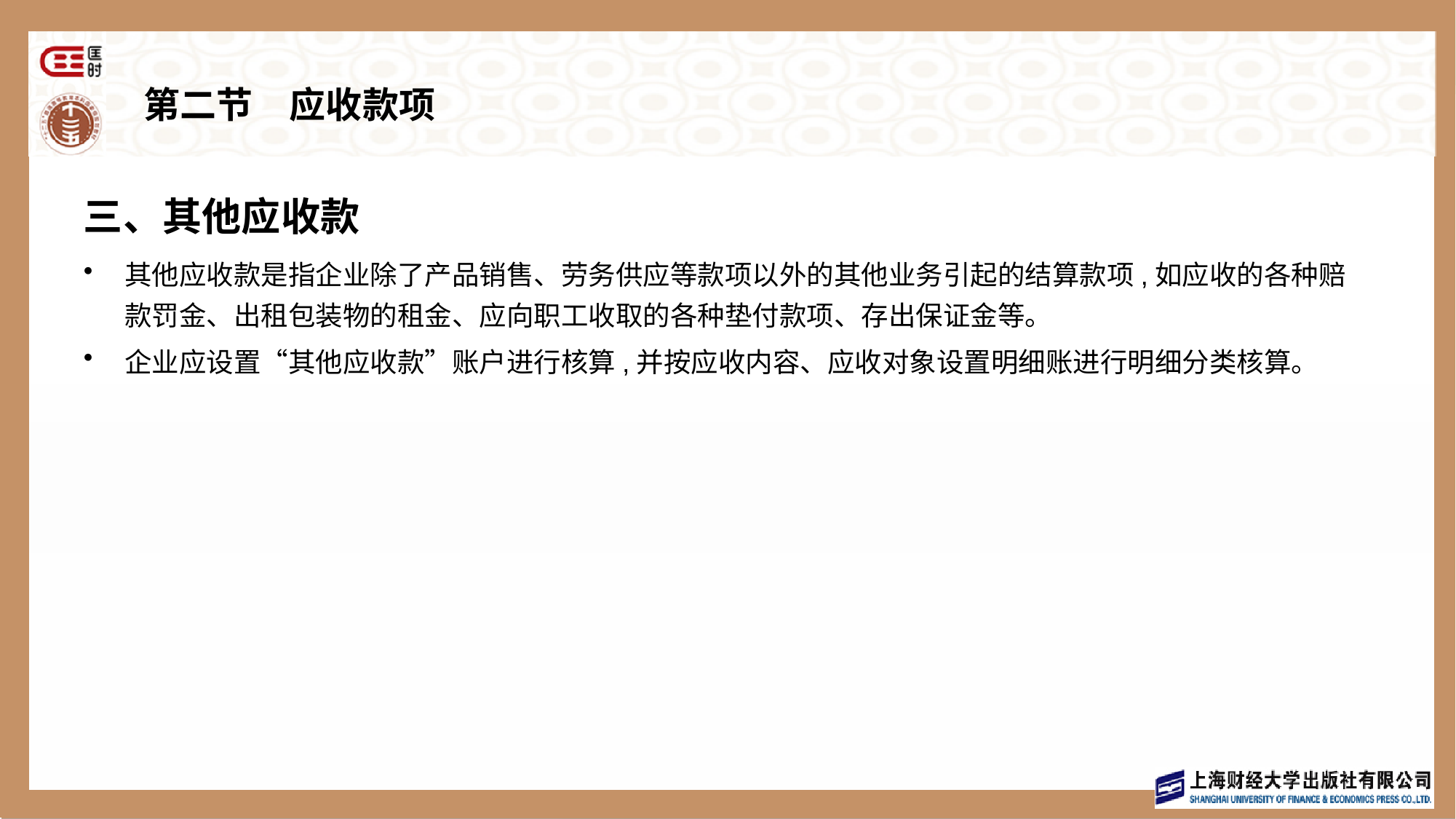

# 第二节　应收款项
三、其他应收款
其他应收款是指企业除了产品销售、劳务供应等款项以外的其他业务引起的结算款项,如应收的各种赔款罚金、出租包装物的租金、应向职工收取的各种垫付款项、存出保证金等。
企业应设置“其他应收款”账户进行核算,并按应收内容、应收对象设置明细账进行明细分类核算。